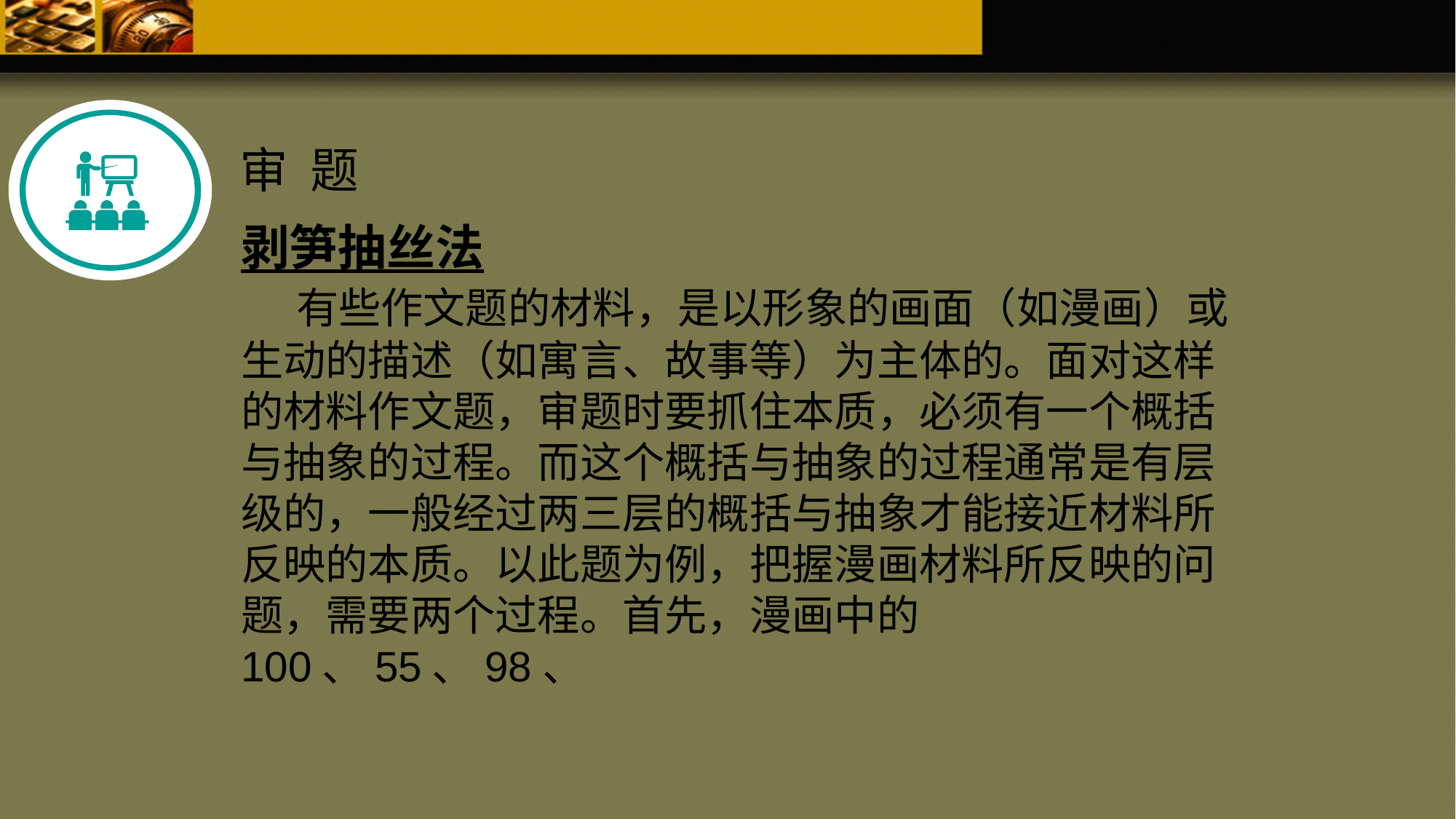

审  题

剥笋抽丝法
    有些作文题的材料，是以形象的画面（如漫画）或生动的描述（如寓言、故事等）为主体的。面对这样的材料作文题，审题时要抓住本质，必须有一个概括与抽象的过程。而这个概括与抽象的过程通常是有层级的，一般经过两三层的概括与抽象才能接近材料所反映的本质。以此题为例，把握漫画材料所反映的问题，需要两个过程。首先，漫画中的100、55、98、